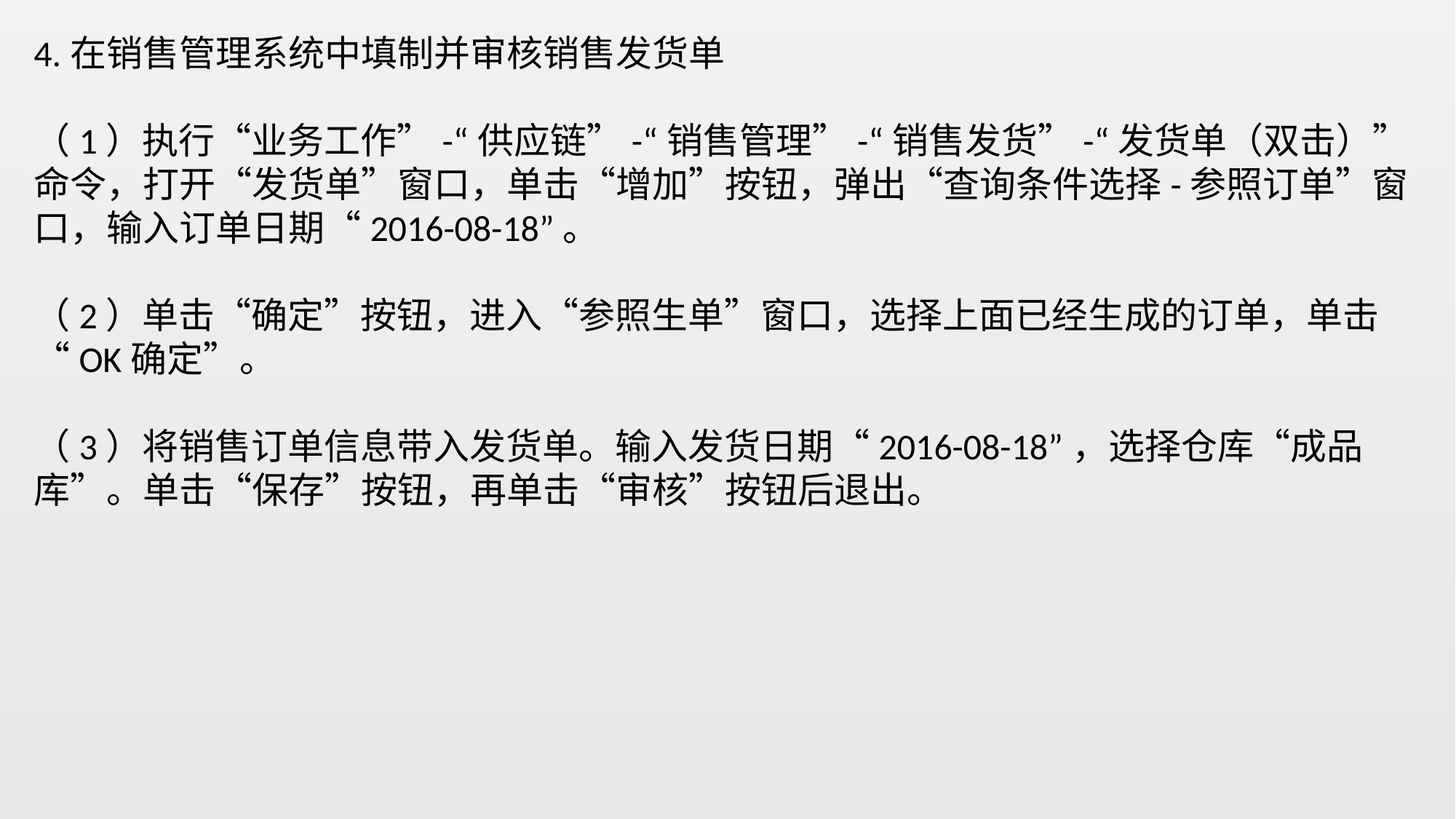

4.在销售管理系统中填制并审核销售发货单

（1）执行“业务工作”-“供应链”-“销售管理”-“销售发货”-“发货单（双击）”命令，打开“发货单”窗口，单击“增加”按钮，弹出“查询条件选择-参照订单”窗口，输入订单日期“2016-08-18”。

（2）单击“确定”按钮，进入“参照生单”窗口，选择上面已经生成的订单，单击“OK确定”。

（3）将销售订单信息带入发货单。输入发货日期“2016-08-18”，选择仓库“成品库”。单击“保存”按钮，再单击“审核”按钮后退出。